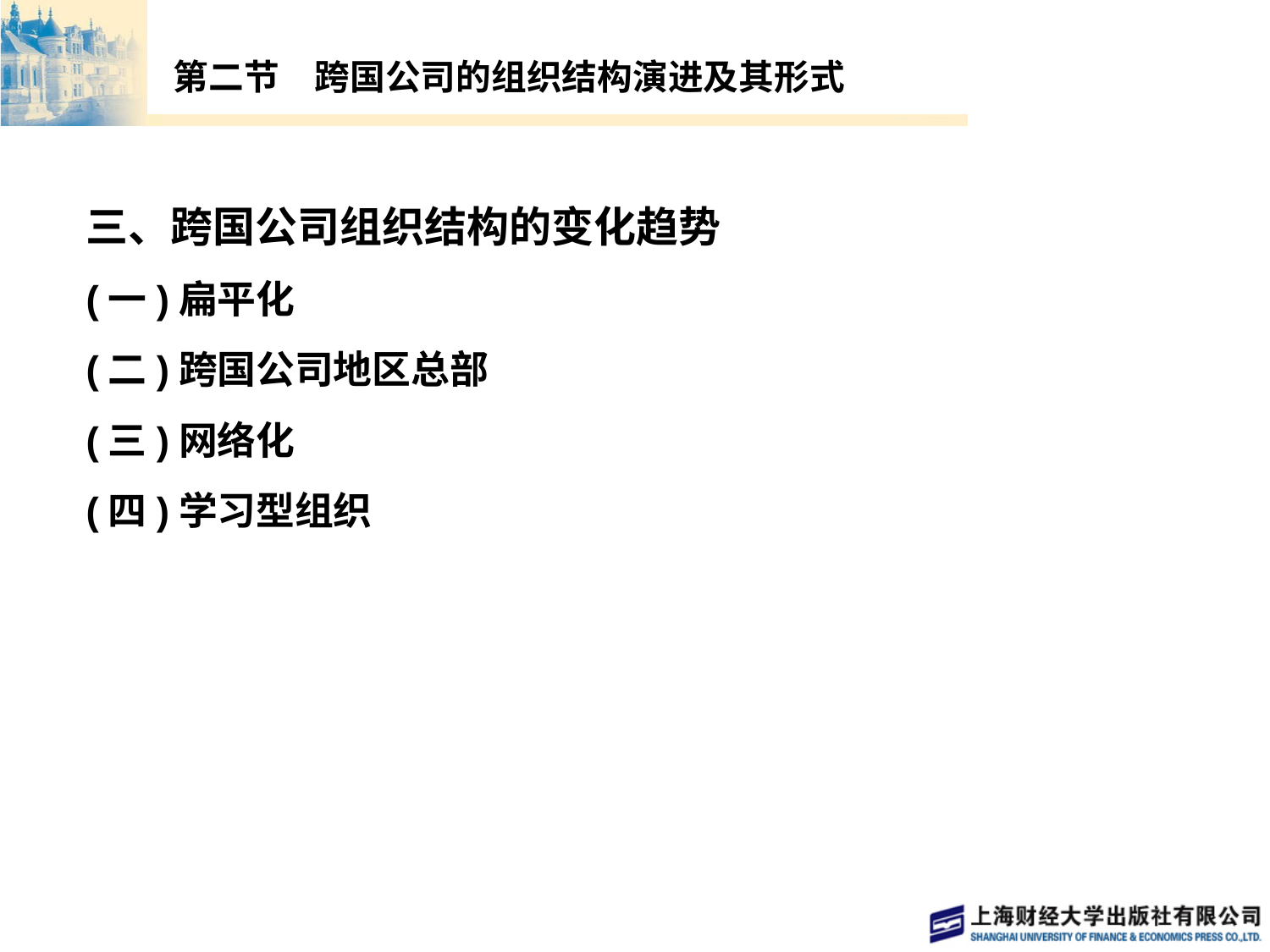

# 第二节　跨国公司的组织结构演进及其形式
三、跨国公司组织结构的变化趋势
(一)扁平化
(二)跨国公司地区总部
(三)网络化
(四)学习型组织